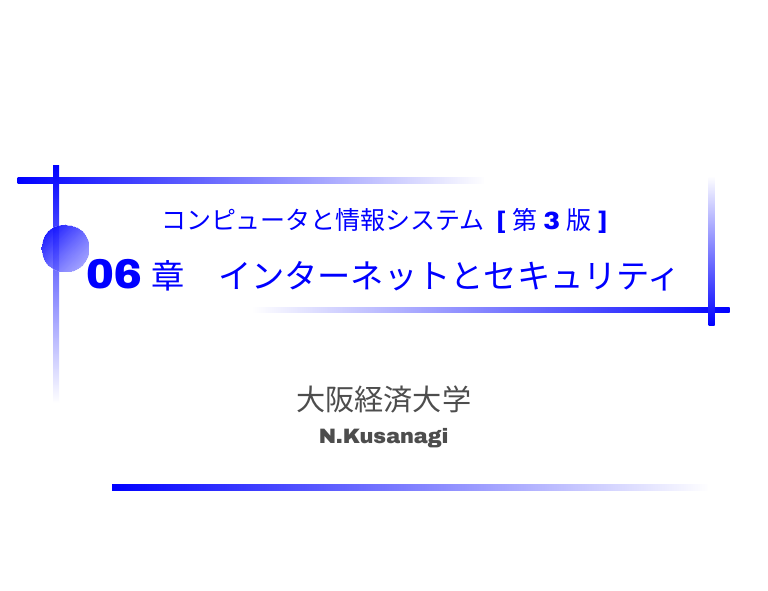

# コンピュータと情報システム [第3版] 06章　インターネットとセキュリティ
大阪経済大学
N.Kusanagi